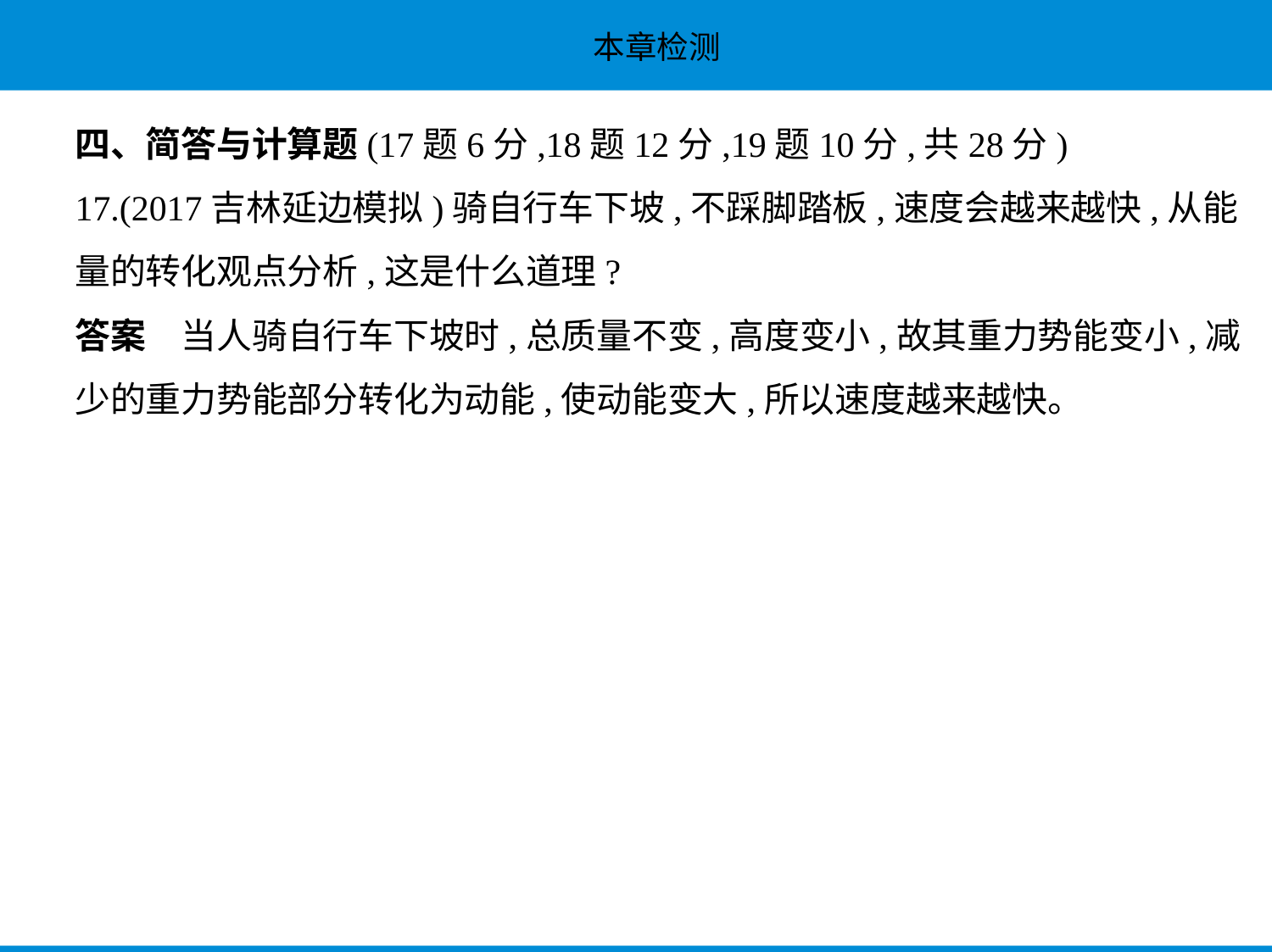

四、简答与计算题(17题6分,18题12分,19题10分,共28分)
17.(2017吉林延边模拟)骑自行车下坡,不踩脚踏板,速度会越来越快,从能
量的转化观点分析,这是什么道理?
答案　当人骑自行车下坡时,总质量不变,高度变小,故其重力势能变小,减
少的重力势能部分转化为动能,使动能变大,所以速度越来越快。